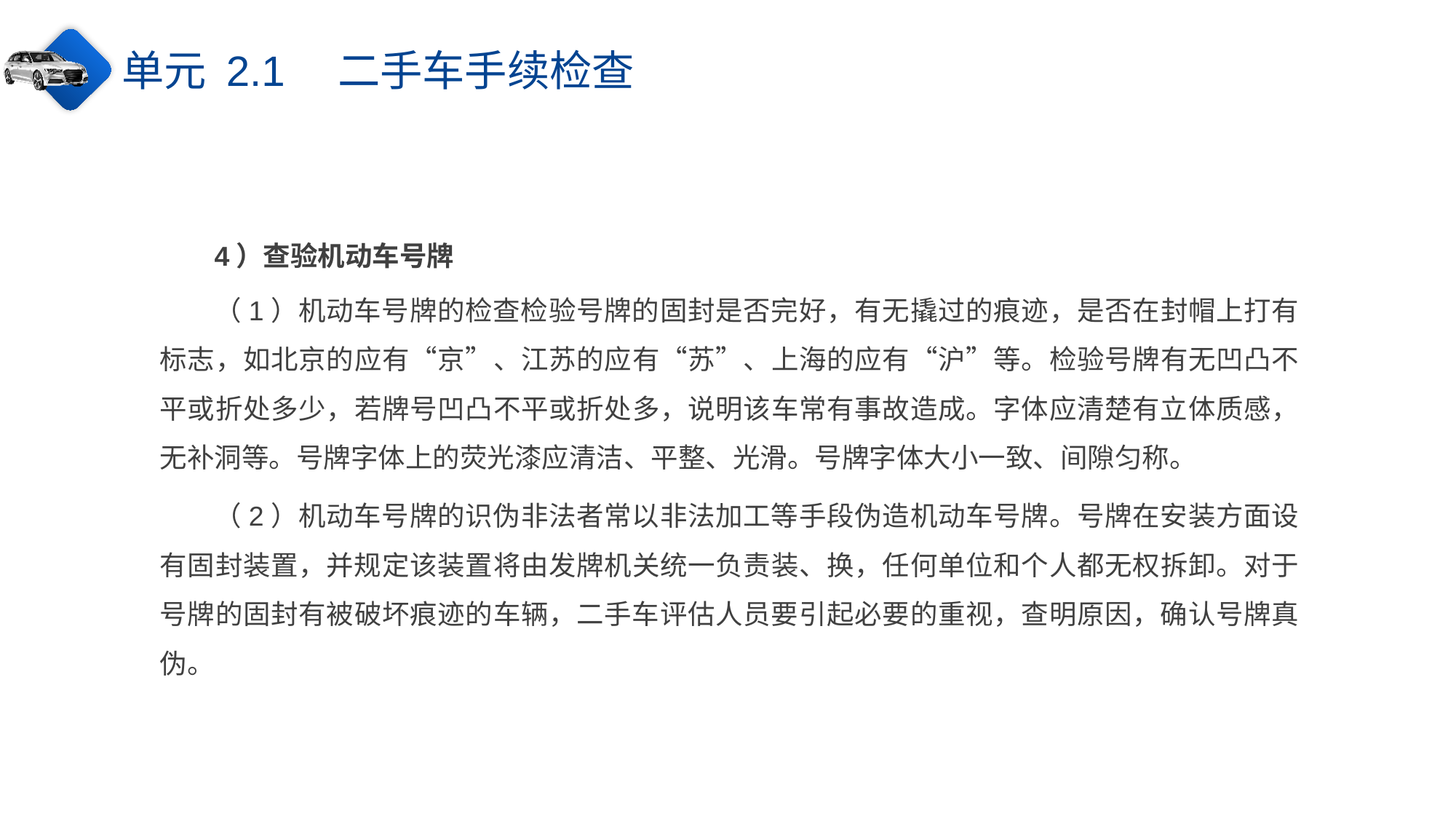

单元 2.1　二手车手续检查
4）查验机动车号牌
（1）机动车号牌的检查检验号牌的固封是否完好，有无撬过的痕迹，是否在封帽上打有标志，如北京的应有“京”、江苏的应有“苏”、上海的应有“沪”等。检验号牌有无凹凸不平或折处多少，若牌号凹凸不平或折处多，说明该车常有事故造成。字体应清楚有立体质感，无补洞等。号牌字体上的荧光漆应清洁、平整、光滑。号牌字体大小一致、间隙匀称。
（2）机动车号牌的识伪非法者常以非法加工等手段伪造机动车号牌。号牌在安装方面设有固封装置，并规定该装置将由发牌机关统一负责装、换，任何单位和个人都无权拆卸。对于号牌的固封有被破坏痕迹的车辆，二手车评估人员要引起必要的重视，查明原因，确认号牌真伪。